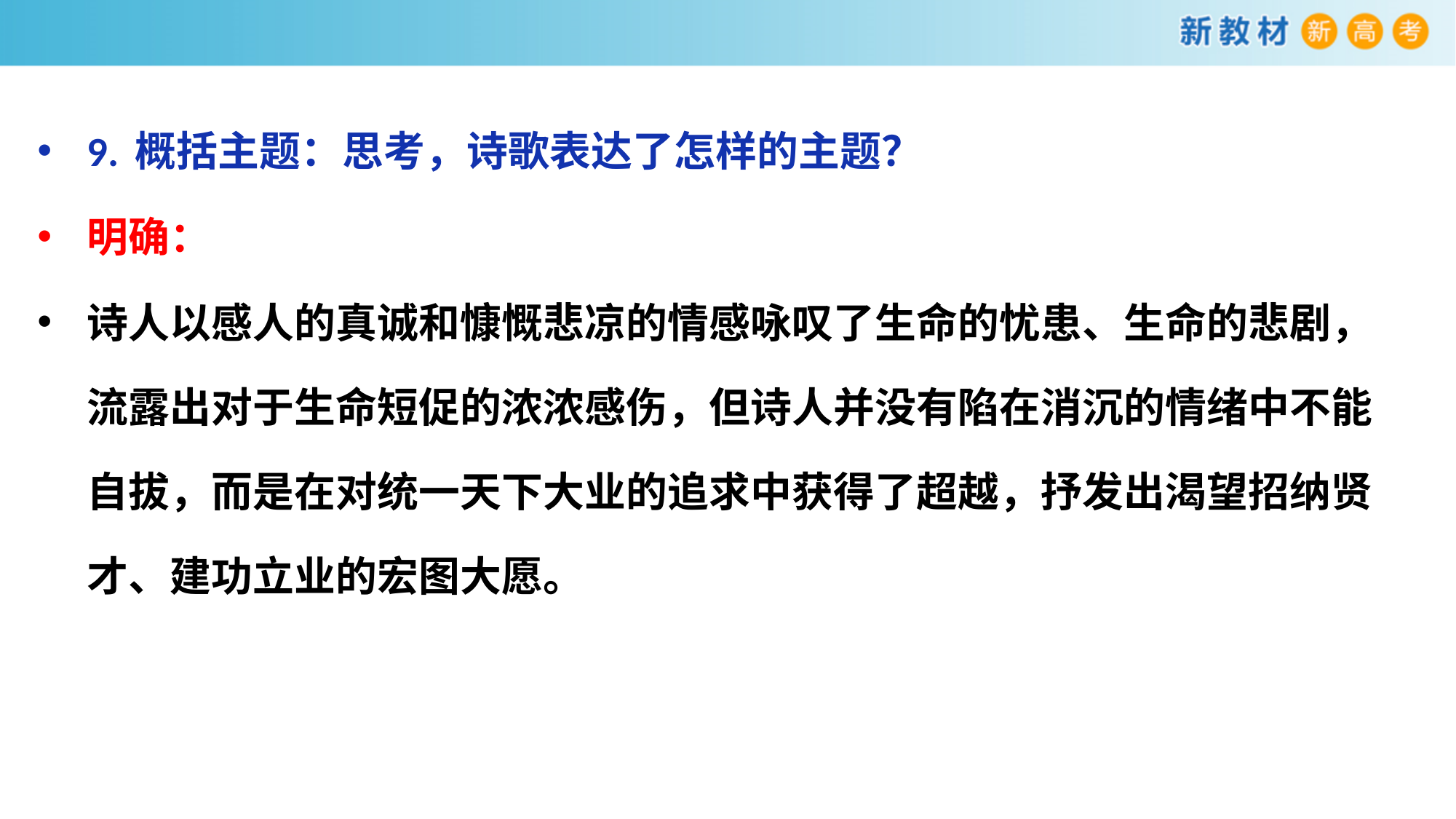

9. 概括主题：思考，诗歌表达了怎样的主题？
明确：
诗人以感人的真诚和慷慨悲凉的情感咏叹了生命的忧患、生命的悲剧，流露出对于生命短促的浓浓感伤，但诗人并没有陷在消沉的情绪中不能自拔，而是在对统一天下大业的追求中获得了超越，抒发出渴望招纳贤才、建功立业的宏图大愿。